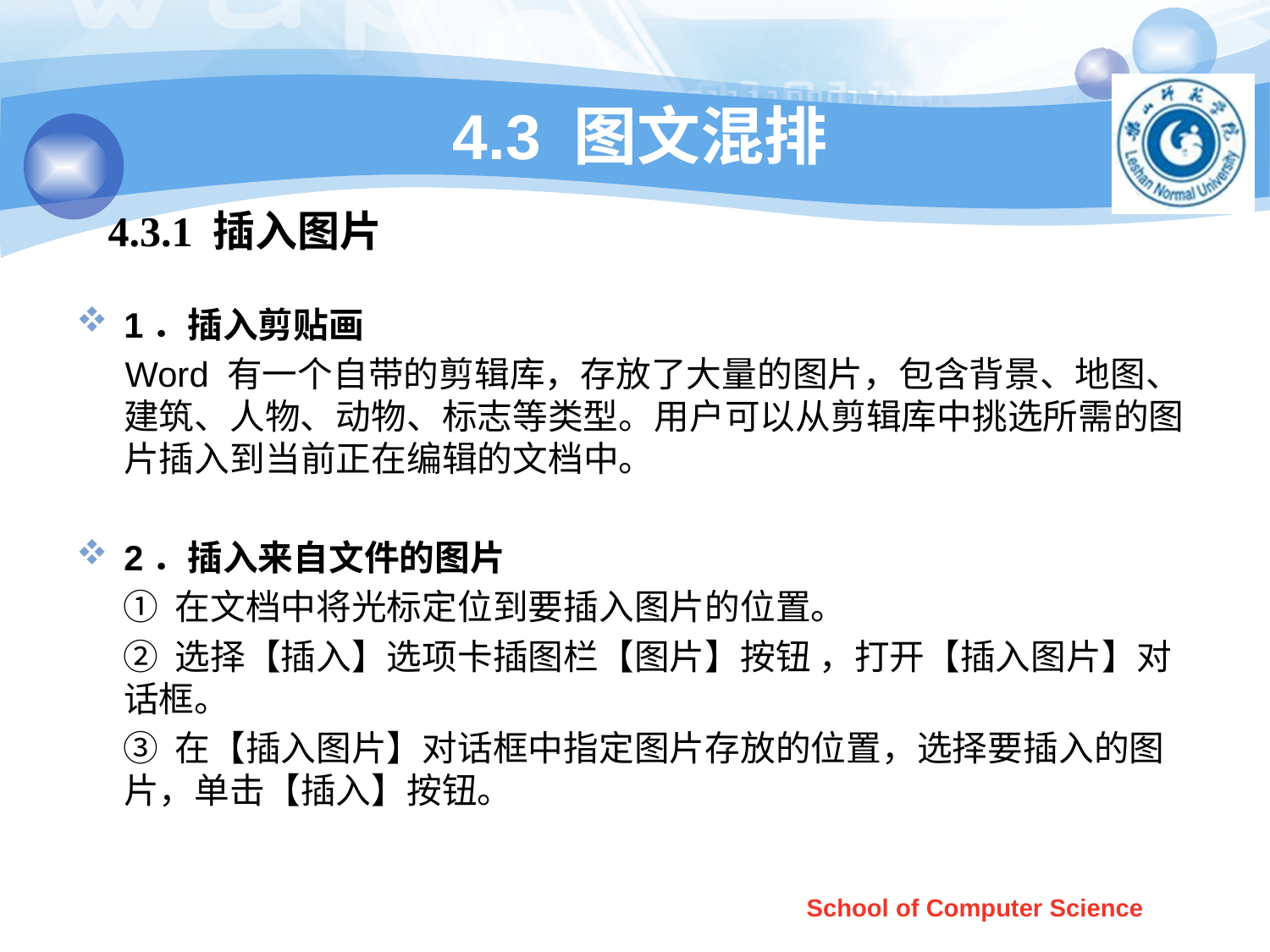

# 4.3 图文混排
4.3.1 插入图片
1．插入剪贴画
     Word 有一个自带的剪辑库，存放了大量的图片，包含背景、地图、建筑、人物、动物、标志等类型。用户可以从剪辑库中挑选所需的图片插入到当前正在编辑的文档中。

2．插入来自文件的图片
      ① 在文档中将光标定位到要插入图片的位置。
      ② 选择【插入】选项卡插图栏【图片】按钮 ，打开【插入图片】对话框。
      ③ 在【插入图片】对话框中指定图片存放的位置，选择要插入的图片，单击【插入】按钮。

School of Computer Science